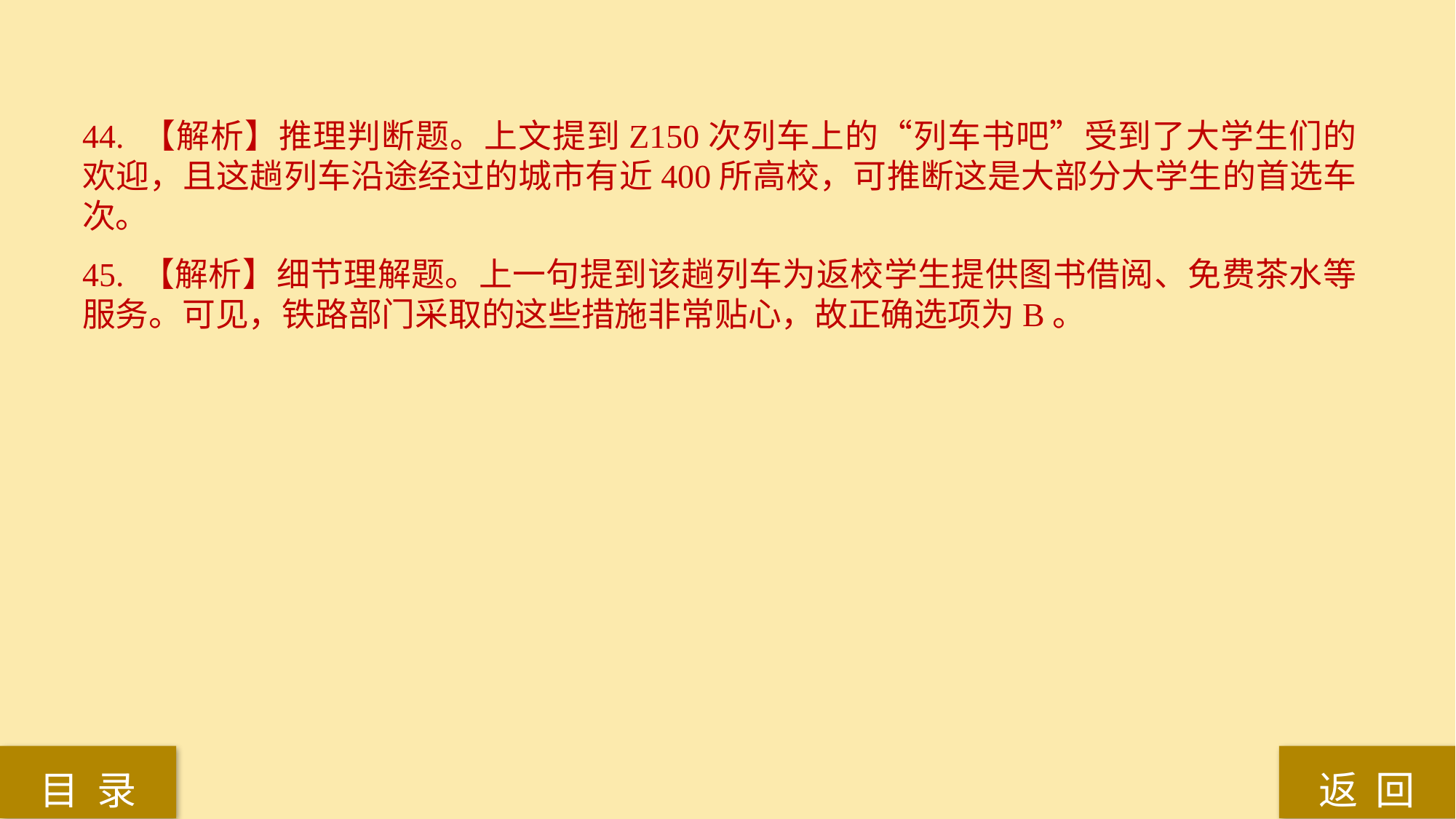

44. 【解析】推理判断题。上文提到Z150次列车上的“列车书吧”受到了大学生们的欢迎，且这趟列车沿途经过的城市有近400所高校，可推断这是大部分大学生的首选车次。
45. 【解析】细节理解题。上一句提到该趟列车为返校学生提供图书借阅、免费茶水等服务。可见，铁路部门采取的这些措施非常贴心，故正确选项为B。
返  回